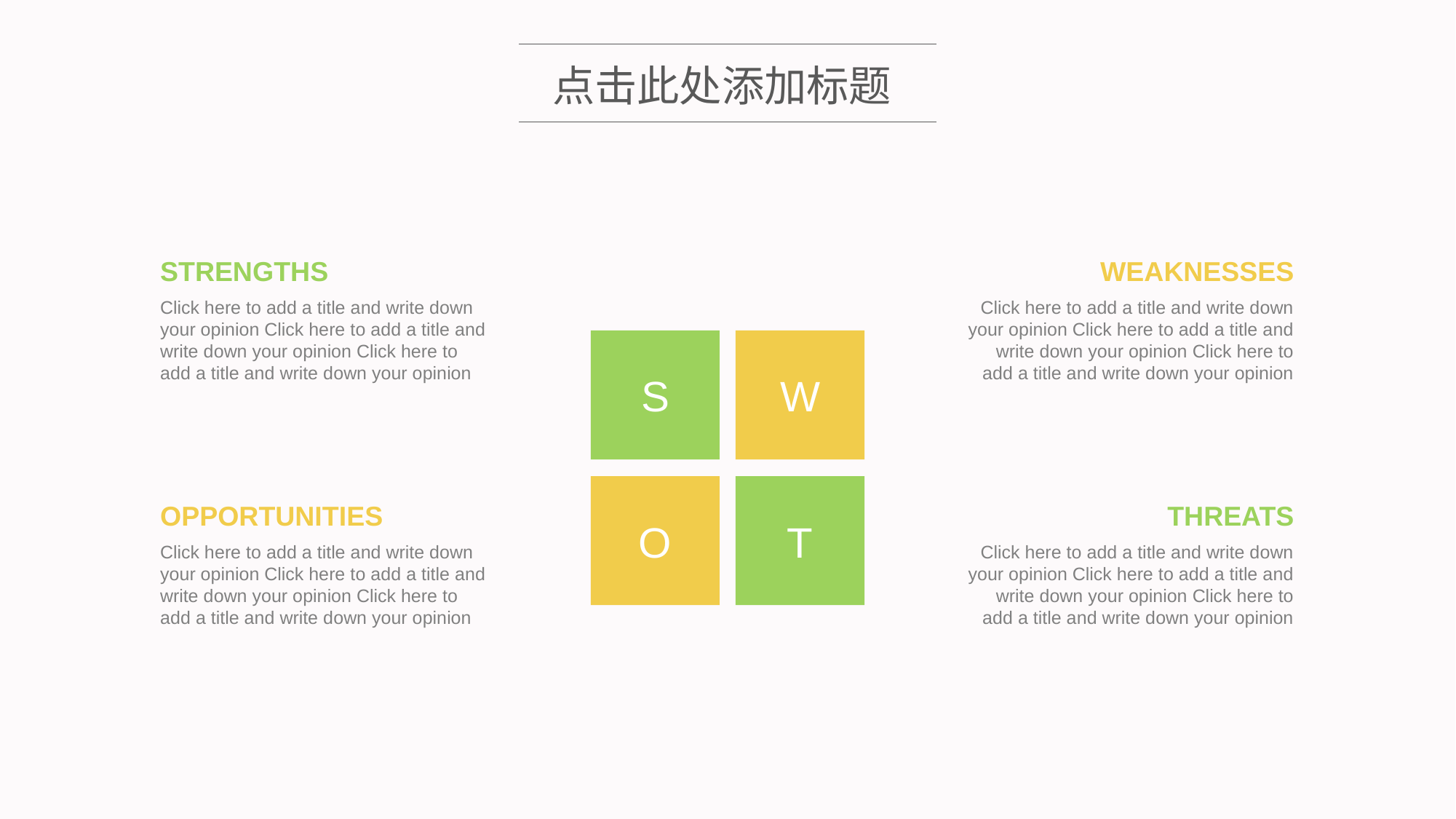

点击此处添加标题
STRENGTHS
Click here to add a title and write down your opinion Click here to add a title and write down your opinion Click here to add a title and write down your opinion
WEAKNESSES
Click here to add a title and write down your opinion Click here to add a title and write down your opinion Click here to add a title and write down your opinion
S
W
O
T
OPPORTUNITIES
Click here to add a title and write down your opinion Click here to add a title and write down your opinion Click here to add a title and write down your opinion
THREATS
Click here to add a title and write down your opinion Click here to add a title and write down your opinion Click here to add a title and write down your opinion